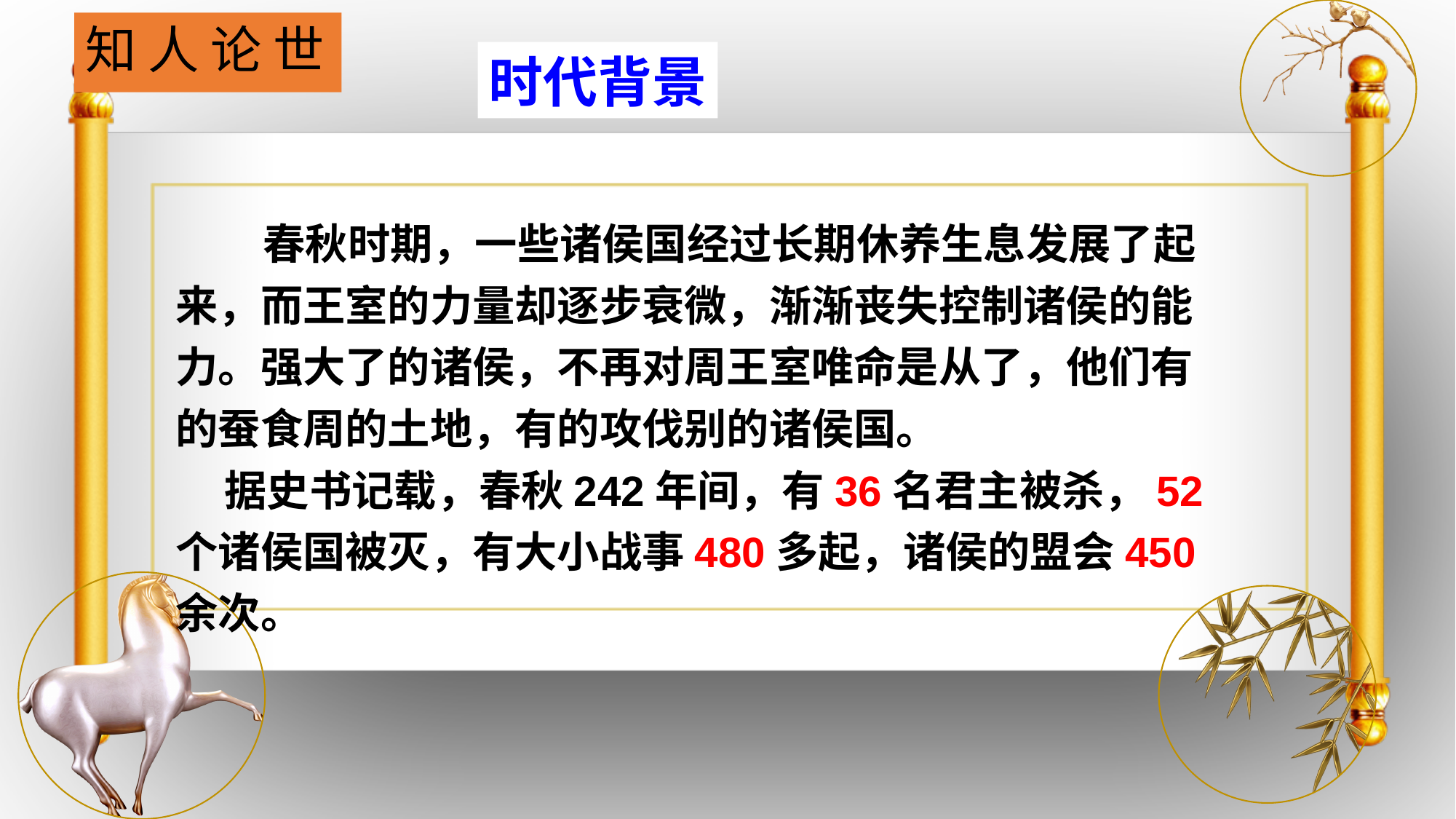

# 知 人 论 世
时代背景
        春秋时期，一些诸侯国经过长期休养生息发展了起来，而王室的力量却逐步衰微，渐渐丧失控制诸侯的能力。强大了的诸侯，不再对周王室唯命是从了，他们有的蚕食周的土地，有的攻伐别的诸侯国。
    据史书记载，春秋242年间，有36名君主被杀，52个诸侯国被灭，有大小战事480多起，诸侯的盟会450余次。